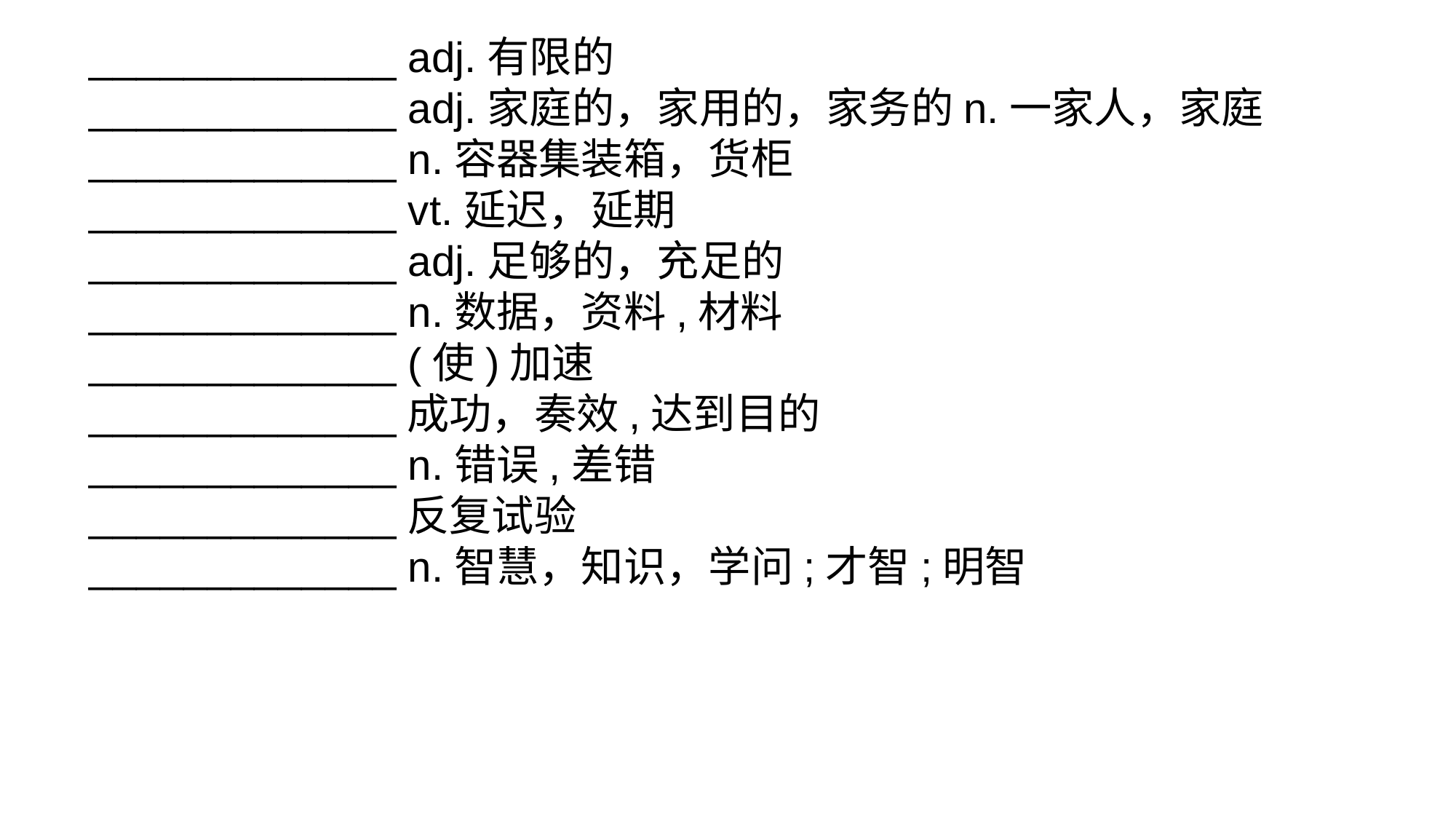

_____________ adj.有限的
_____________ adj.家庭的，家用的，家务的n.一家人，家庭
_____________ n.容器集装箱，货柜
_____________ vt.延迟，延期
_____________ adj.足够的，充足的
_____________ n.数据，资料,材料
_____________ (使)加速
_____________成功，奏效,达到目的
_____________ n.错误,差错
_____________反复试验
_____________ n.智慧，知识，学问;才智;明智